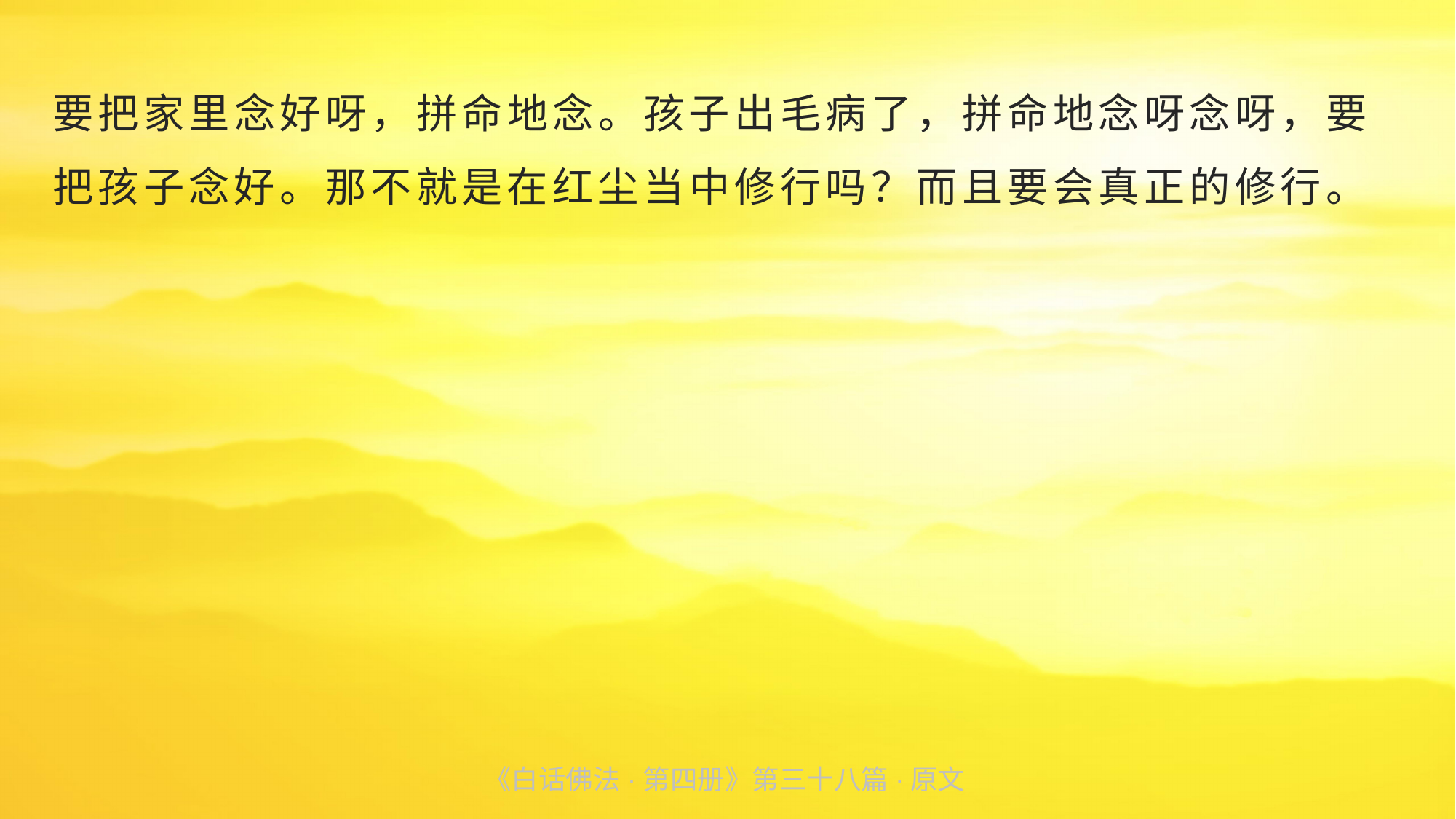

要把家里念好呀，拼命地念。孩子出毛病了，拼命地念呀念呀，要把孩子念好。那不就是在红尘当中修行吗？而且要会真正的修行。

《白话佛法·第四册》第三十八篇·原文